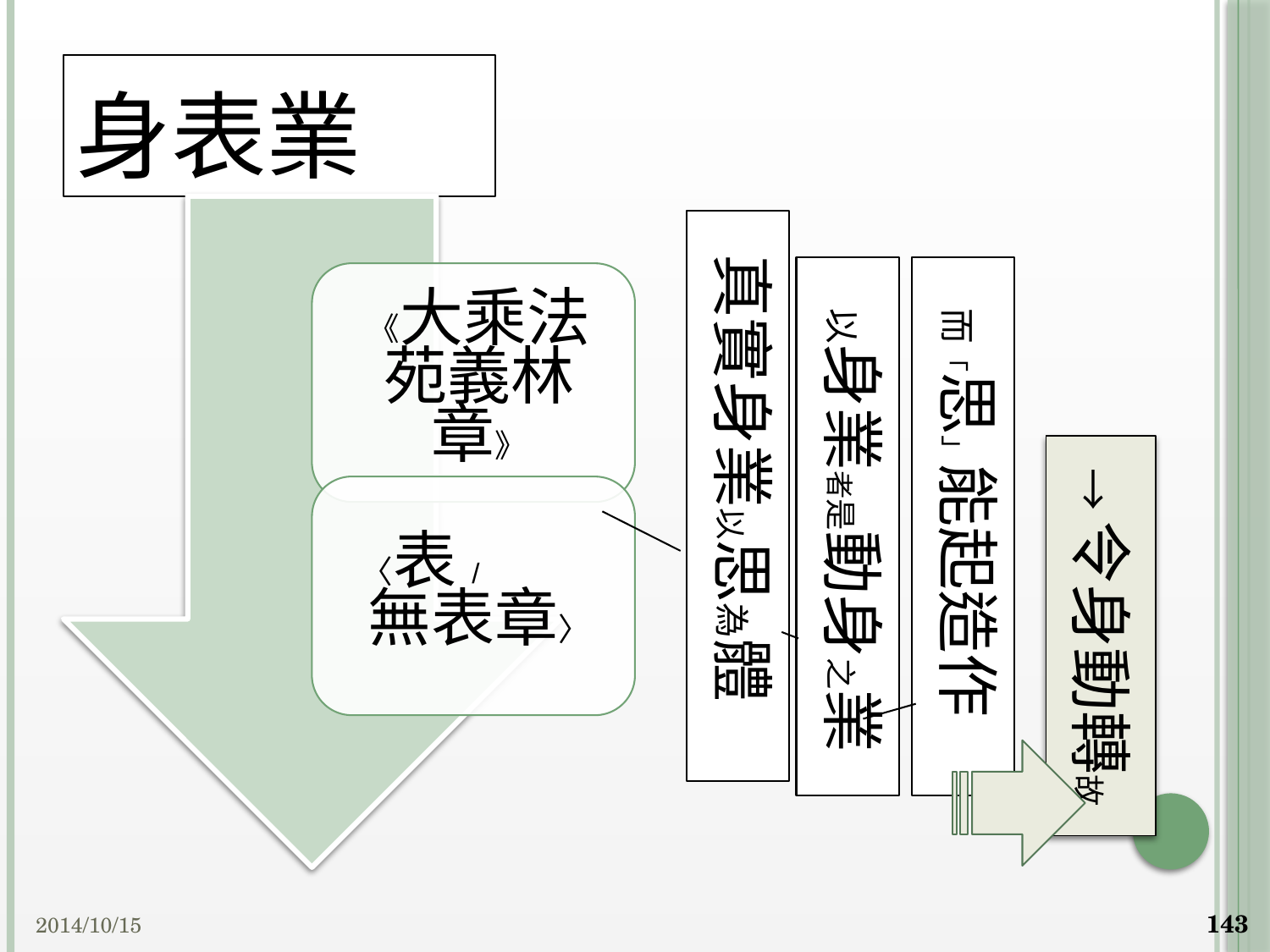

# 身表業
《大乘法苑義林章》
〈表/                無表章〉

真實身業以思為體

以身業者是動身之業
而「思」能起造作

→令身動轉故

143
2014/10/15